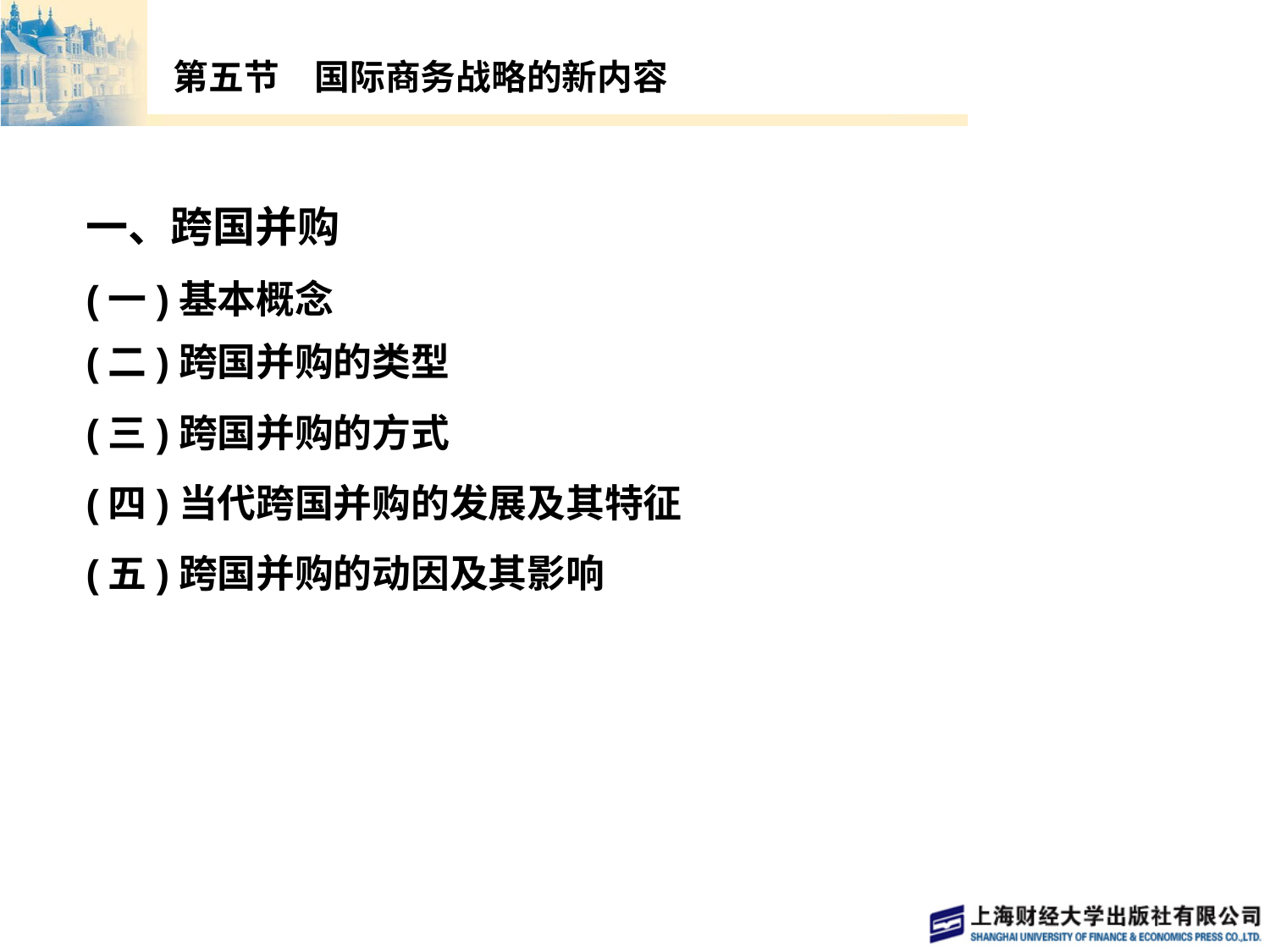

# 第五节　国际商务战略的新内容
一、跨国并购
(一)基本概念
(二)跨国并购的类型
(三)跨国并购的方式
(四)当代跨国并购的发展及其特征
(五)跨国并购的动因及其影响